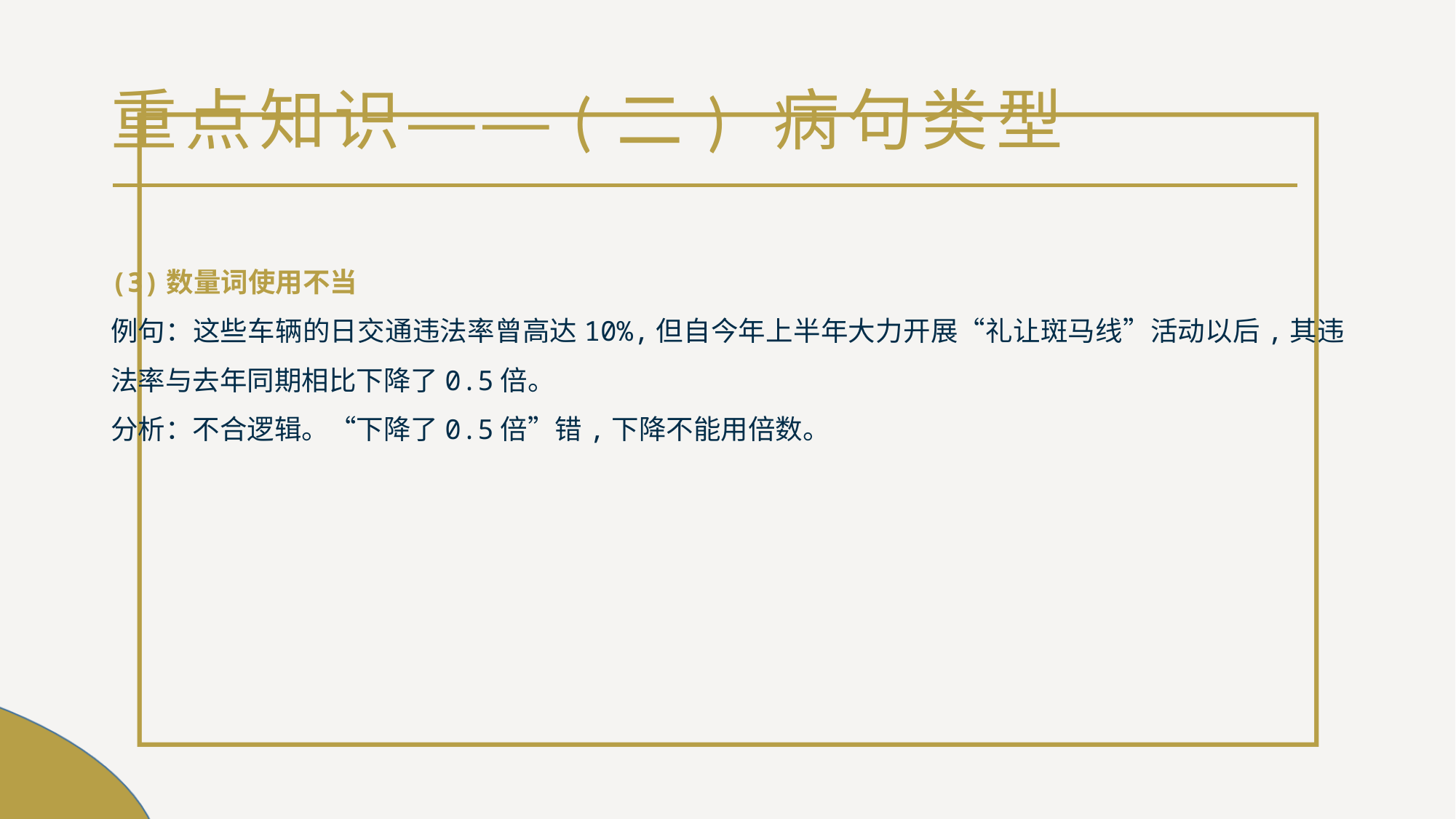

# 重点知识——(二) 病句类型
(3)数量词使用不当
例句：这些车辆的日交通违法率曾高达10%,但自今年上半年大力开展“礼让斑马线”活动以后,其违法率与去年同期相比下降了0.5倍。
分析：不合逻辑。“下降了0.5倍”错,下降不能用倍数。